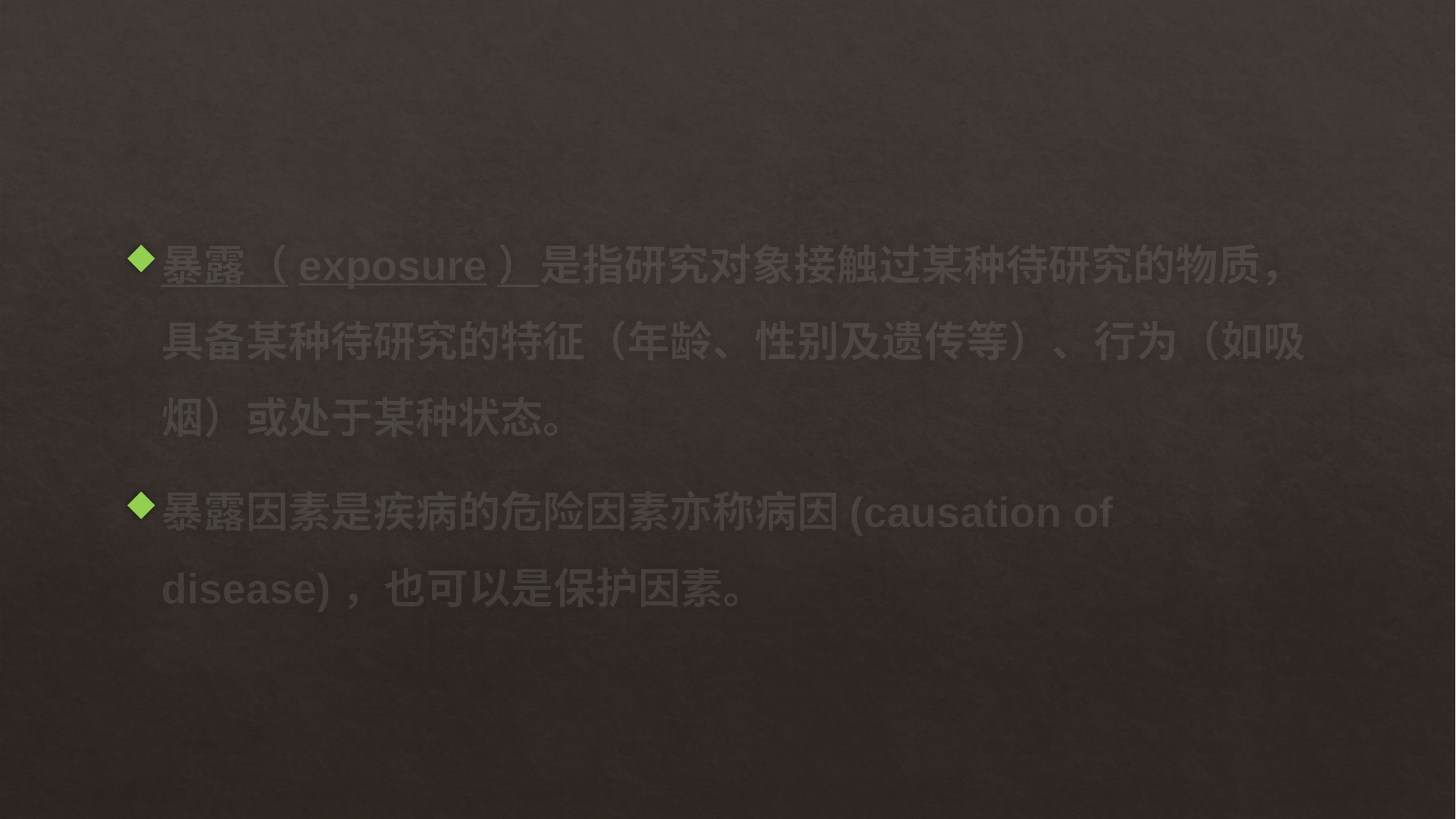

#
暴露（exposure）是指研究对象接触过某种待研究的物质，具备某种待研究的特征（年龄、性别及遗传等）、行为（如吸烟）或处于某种状态。
暴露因素是疾病的危险因素亦称病因(causation of disease)，也可以是保护因素。